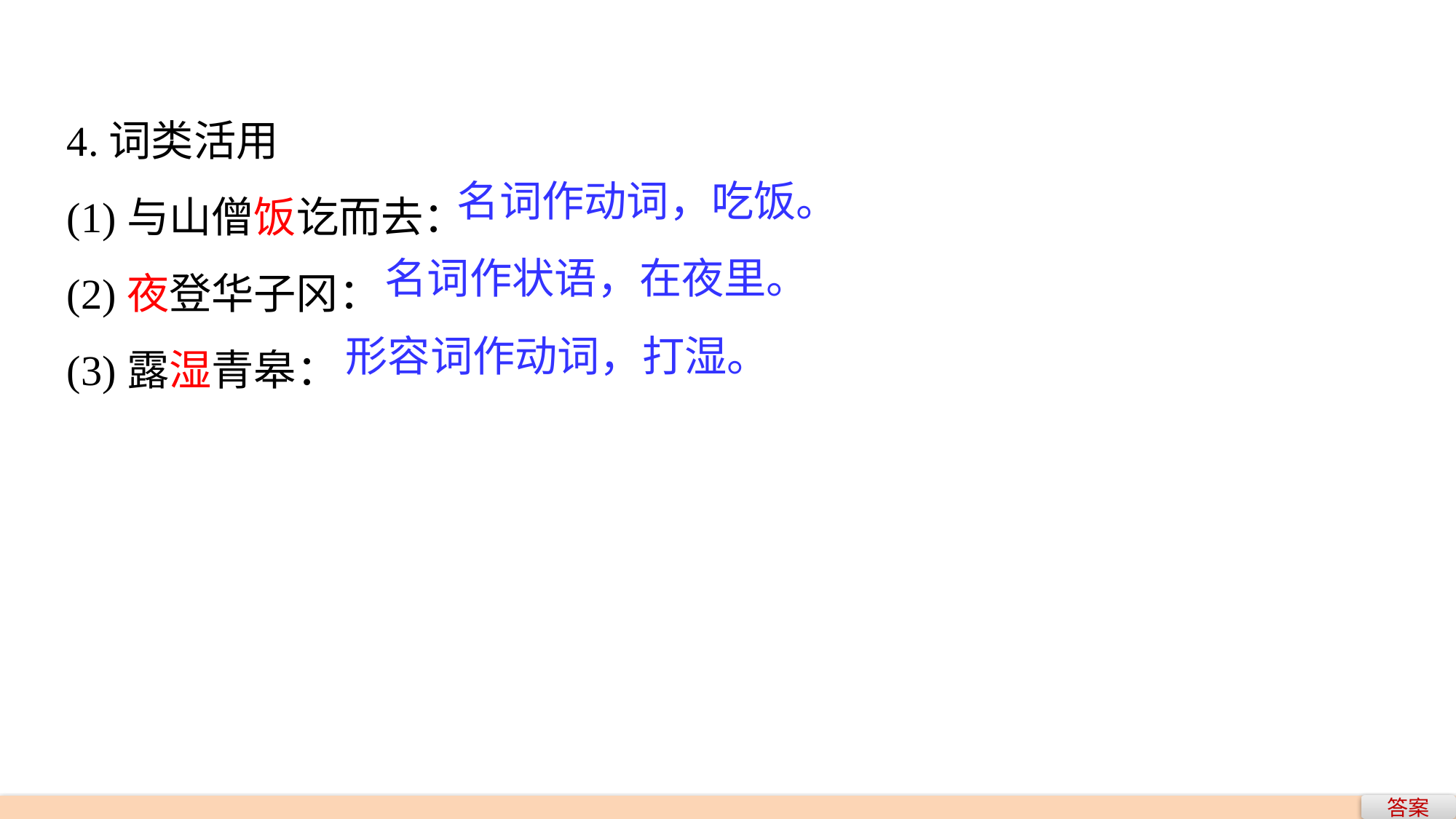

4.词类活用
(1)与山僧饭讫而去：
(2)夜登华子冈：
(3)露湿青皋：
名词作动词，吃饭。
名词作状语，在夜里。
形容词作动词，打湿。
答案